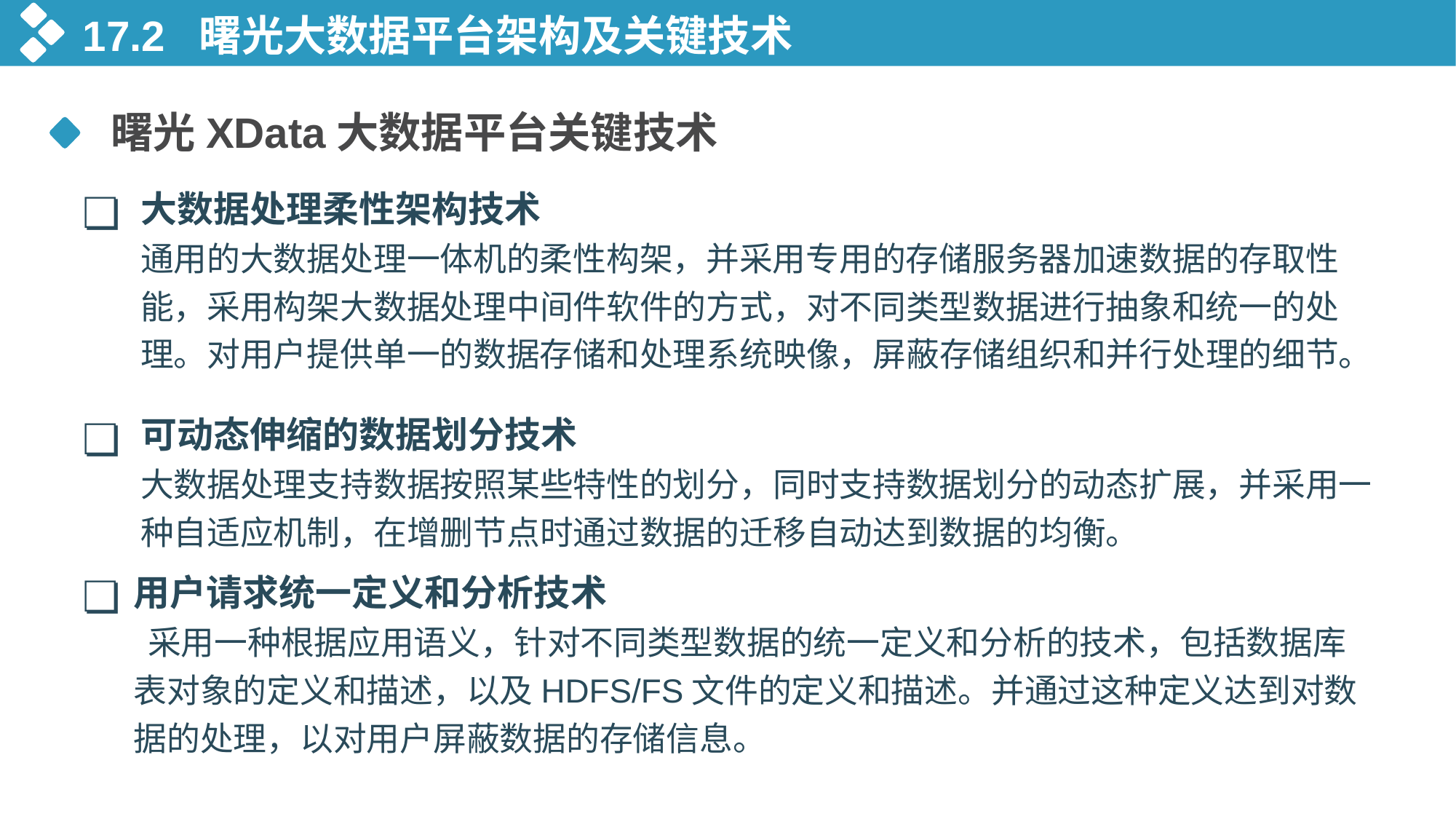

17.2  曙光大数据平台架构及关键技术
 曙光XData大数据平台关键技术

❏
大数据处理柔性架构技术
通用的大数据处理一体机的柔性构架，并采用专用的存储服务器加速数据的存取性能，采用构架大数据处理中间件软件的方式，对不同类型数据进行抽象和统一的处理。对用户提供单一的数据存储和处理系统映像，屏蔽存储组织和并行处理的细节。
❏
可动态伸缩的数据划分技术
大数据处理支持数据按照某些特性的划分，同时支持数据划分的动态扩展，并采用一种自适应机制，在增删节点时通过数据的迁移自动达到数据的均衡。
❏
用户请求统一定义和分析技术
 采用一种根据应用语义，针对不同类型数据的统一定义和分析的技术，包括数据库表对象的定义和描述，以及HDFS/FS文件的定义和描述。并通过这种定义达到对数据的处理，以对用户屏蔽数据的存储信息。